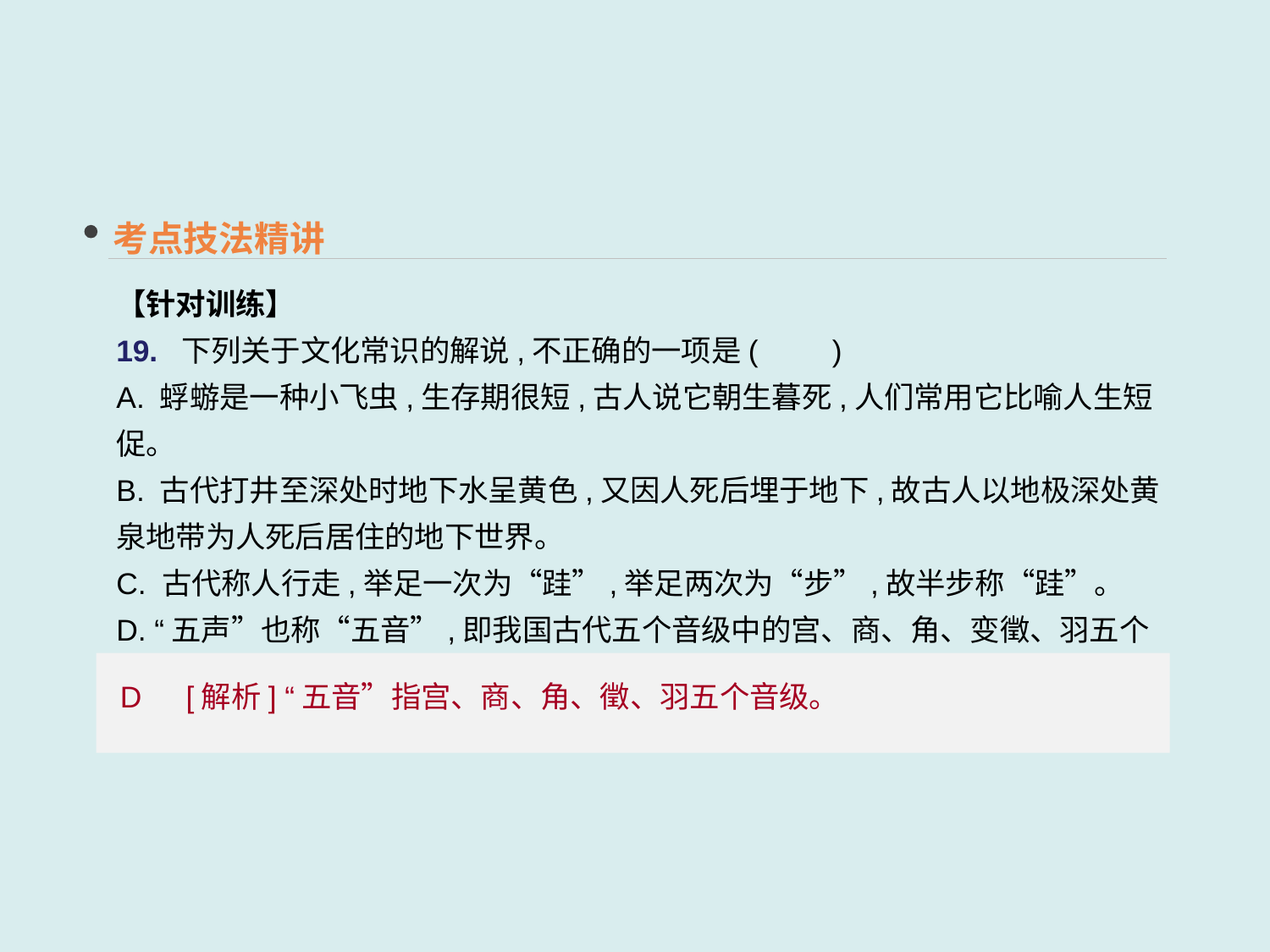

考点技法精讲

【针对训练】
19.  下列关于文化常识的解说,不正确的一项是(　　)
A. 蜉蝣是一种小飞虫,生存期很短,古人说它朝生暮死,人们常用它比喻人生短促。
B. 古代打井至深处时地下水呈黄色,又因人死后埋于地下,故古人以地极深处黄泉地带为人死后居住的地下世界。
C. 古代称人行走,举足一次为“跬”,举足两次为“步”,故半步称“跬”。
D. “五声”也称“五音”,即我国古代五个音级中的宫、商、角、变徵、羽五个音级。

D　[解析] “五音”指宫、商、角、徵、羽五个音级。